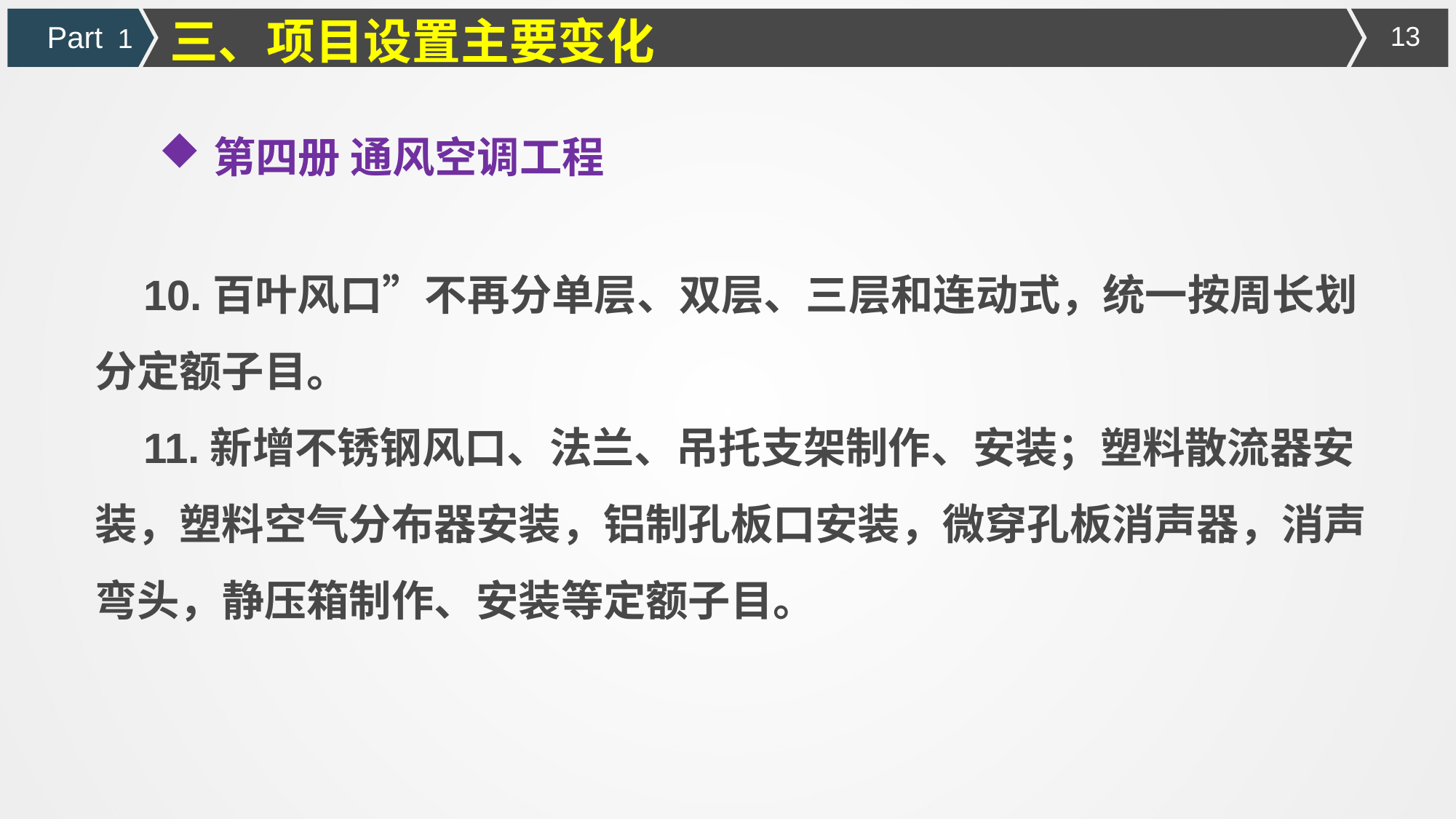

三、项目设置主要变化
Part  1
第四册 通风空调工程
10.百叶风口”不再分单层、双层、三层和连动式，统一按周长划分定额子目。
11.新增不锈钢风口、法兰、吊托支架制作、安装；塑料散流器安装，塑料空气分布器安装，铝制孔板口安装，微穿孔板消声器，消声弯头，静压箱制作、安装等定额子目。